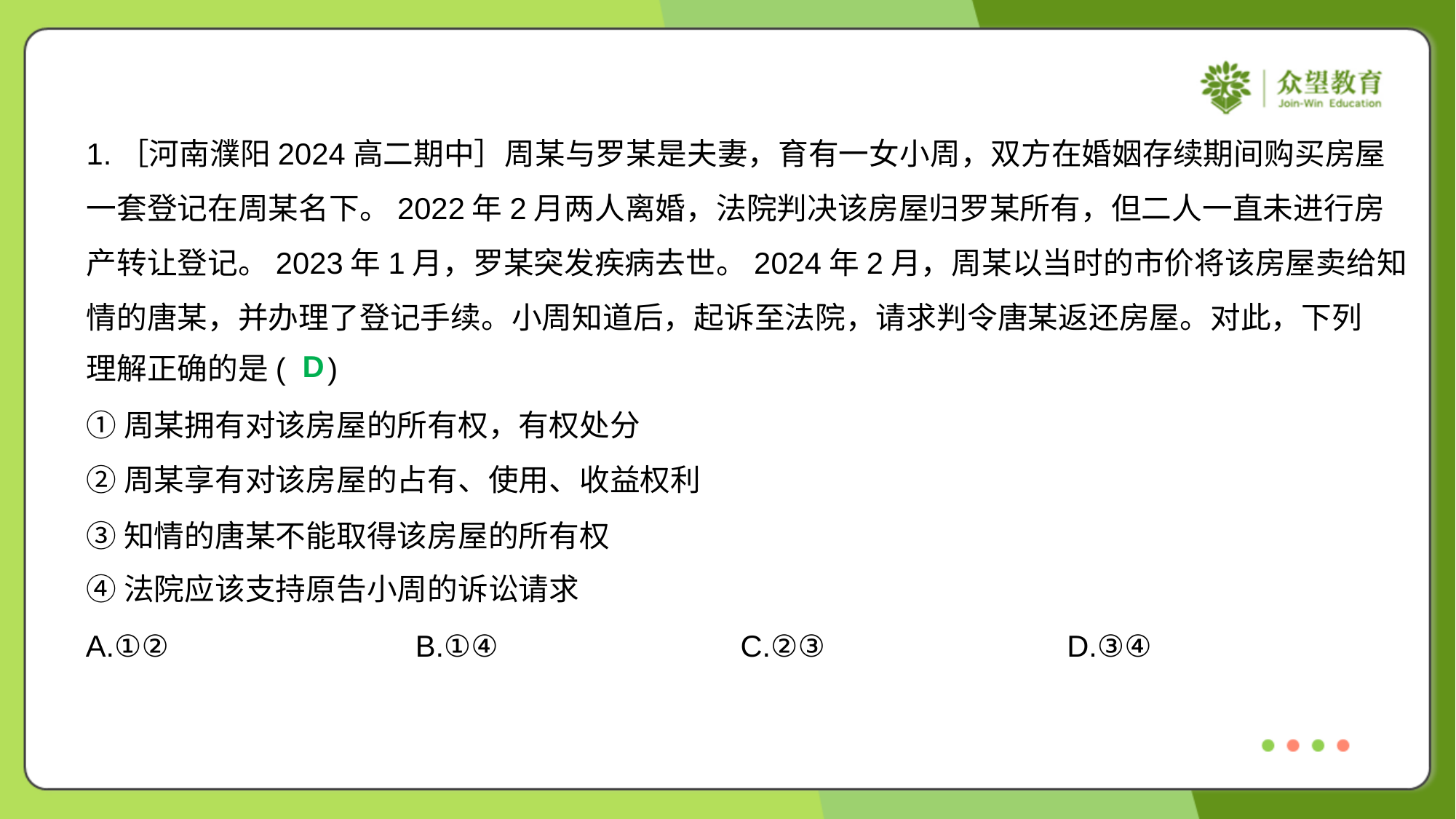

1.［河南濮阳2024高二期中］周某与罗某是夫妻，育有一女小周，双方在婚姻存续期间购买房屋
一套登记在周某名下。2022年2月两人离婚，法院判决该房屋归罗某所有，但二人一直未进行房
产转让登记。2023年1月，罗某突发疾病去世。2024年2月，周某以当时的市价将该房屋卖给知
情的唐某，并办理了登记手续。小周知道后，起诉至法院，请求判令唐某返还房屋。对此，下列
理解正确的是(     )
D
①周某拥有对该房屋的所有权，有权处分
②周某享有对该房屋的占有、使用、收益权利
③知情的唐某不能取得该房屋的所有权
④法院应该支持原告小周的诉讼请求
A.①②	B.①④	C.②③	D.③④